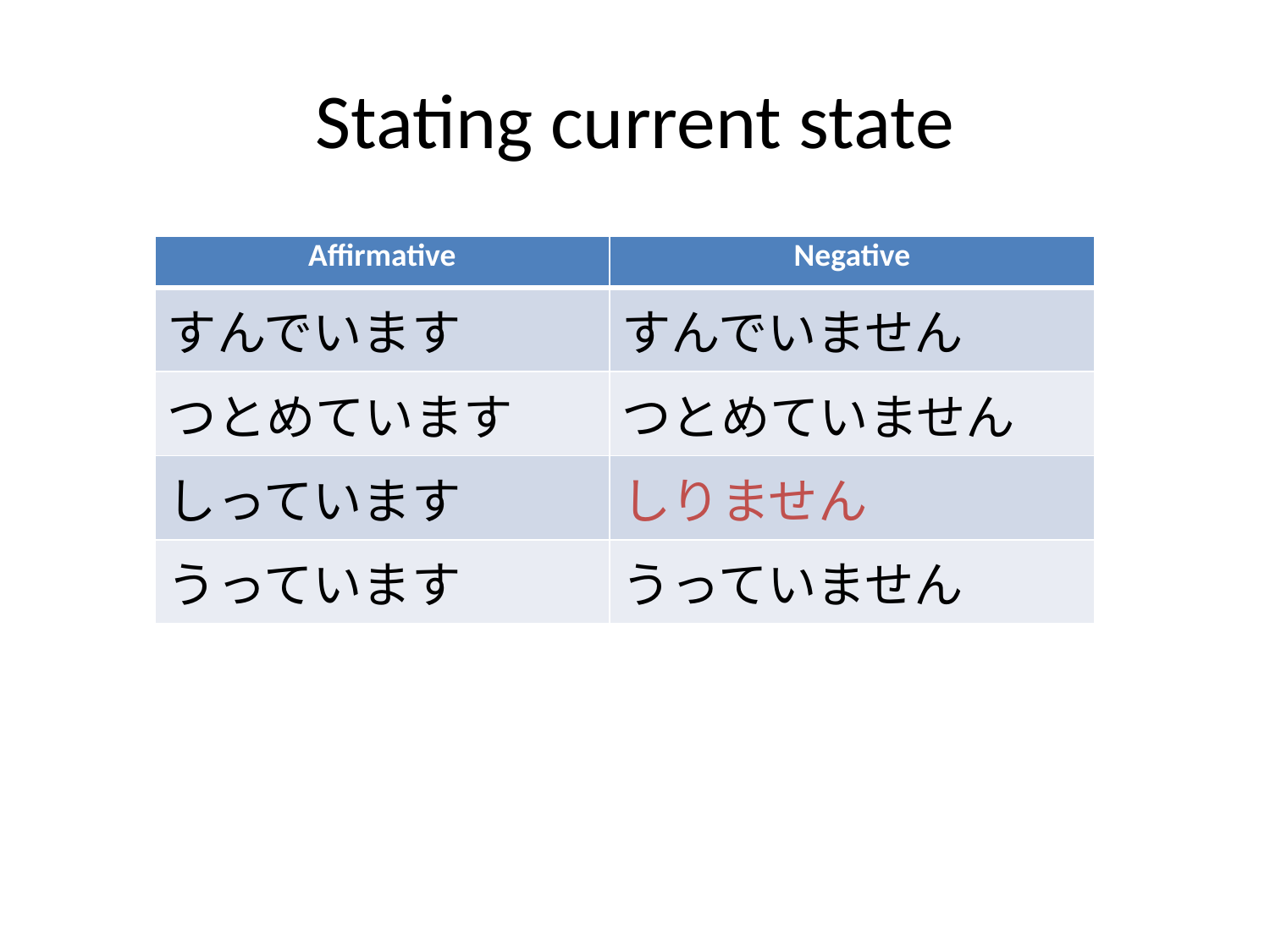

# Stating current state
| Affirmative | Negative |
| --- | --- |
| すんでいます | すんでいません |
| つとめています | つとめていません |
| しっています | しりません |
| うっています | うっていません |